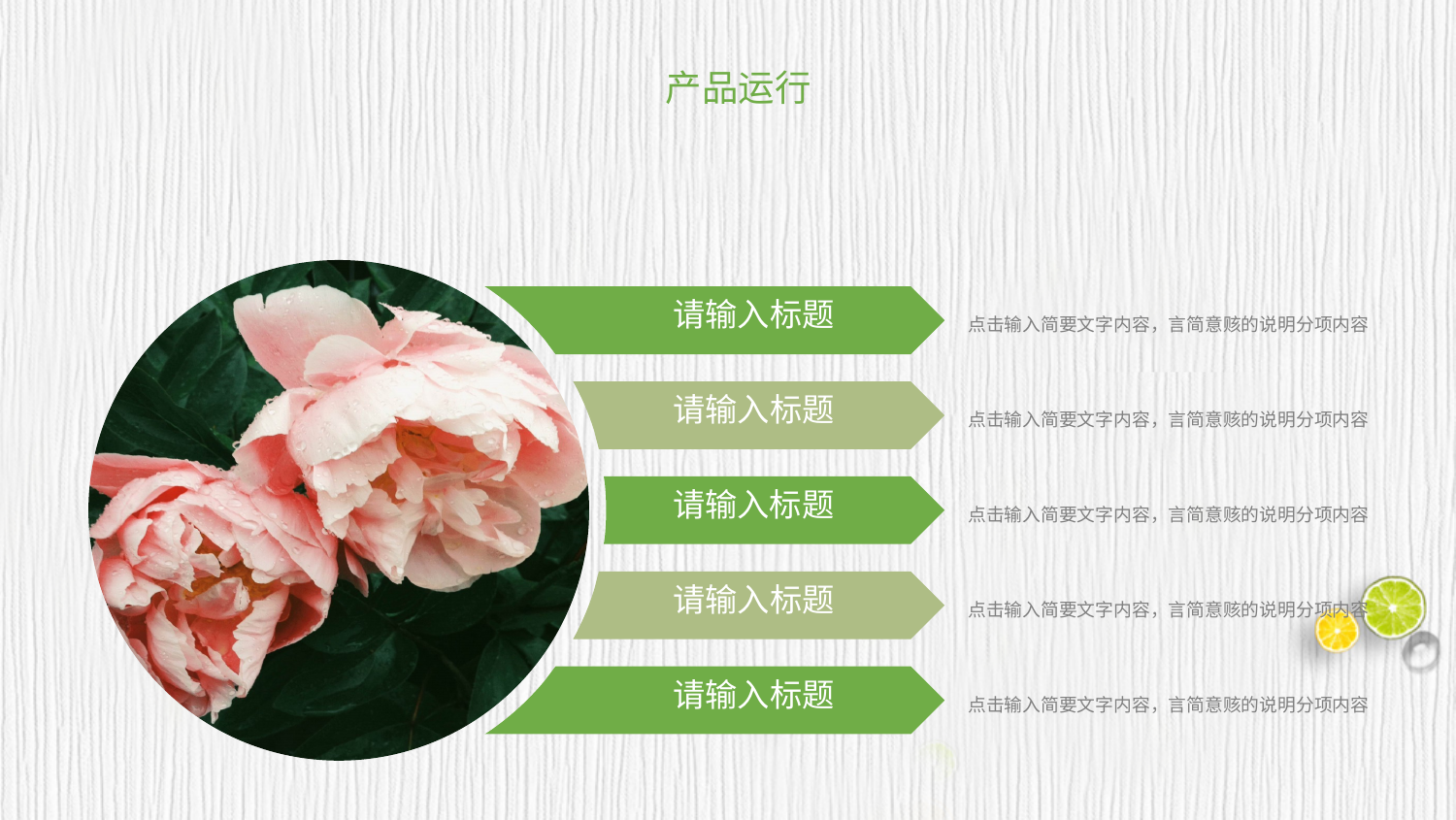

请输入标题
点击输入简要文字内容，言简意赅的说明分项内容

请输入标题
点击输入简要文字内容，言简意赅的说明分项内容

请输入标题
点击输入简要文字内容，言简意赅的说明分项内容

请输入标题
点击输入简要文字内容，言简意赅的说明分项内容

请输入标题
点击输入简要文字内容，言简意赅的说明分项内容